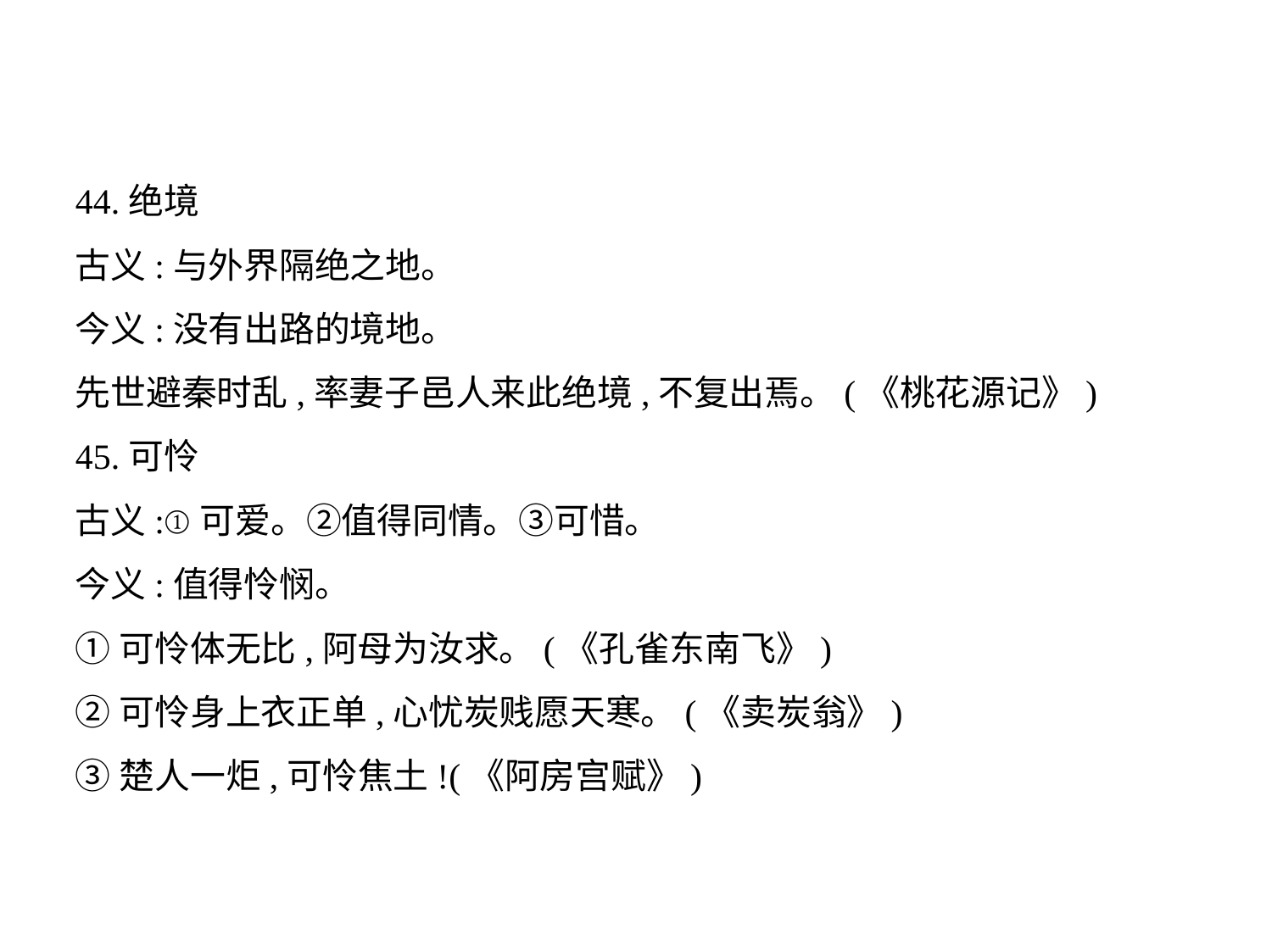

44.绝境
古义:与外界隔绝之地。
今义:没有出路的境地。
先世避秦时乱,率妻子邑人来此绝境,不复出焉。(《桃花源记》)
45.可怜
古义:①可爱。②值得同情。③可惜。
今义:值得怜悯。
①可怜体无比,阿母为汝求。(《孔雀东南飞》)
②可怜身上衣正单,心忧炭贱愿天寒。(《卖炭翁》)
③楚人一炬,可怜焦土!(《阿房宫赋》)